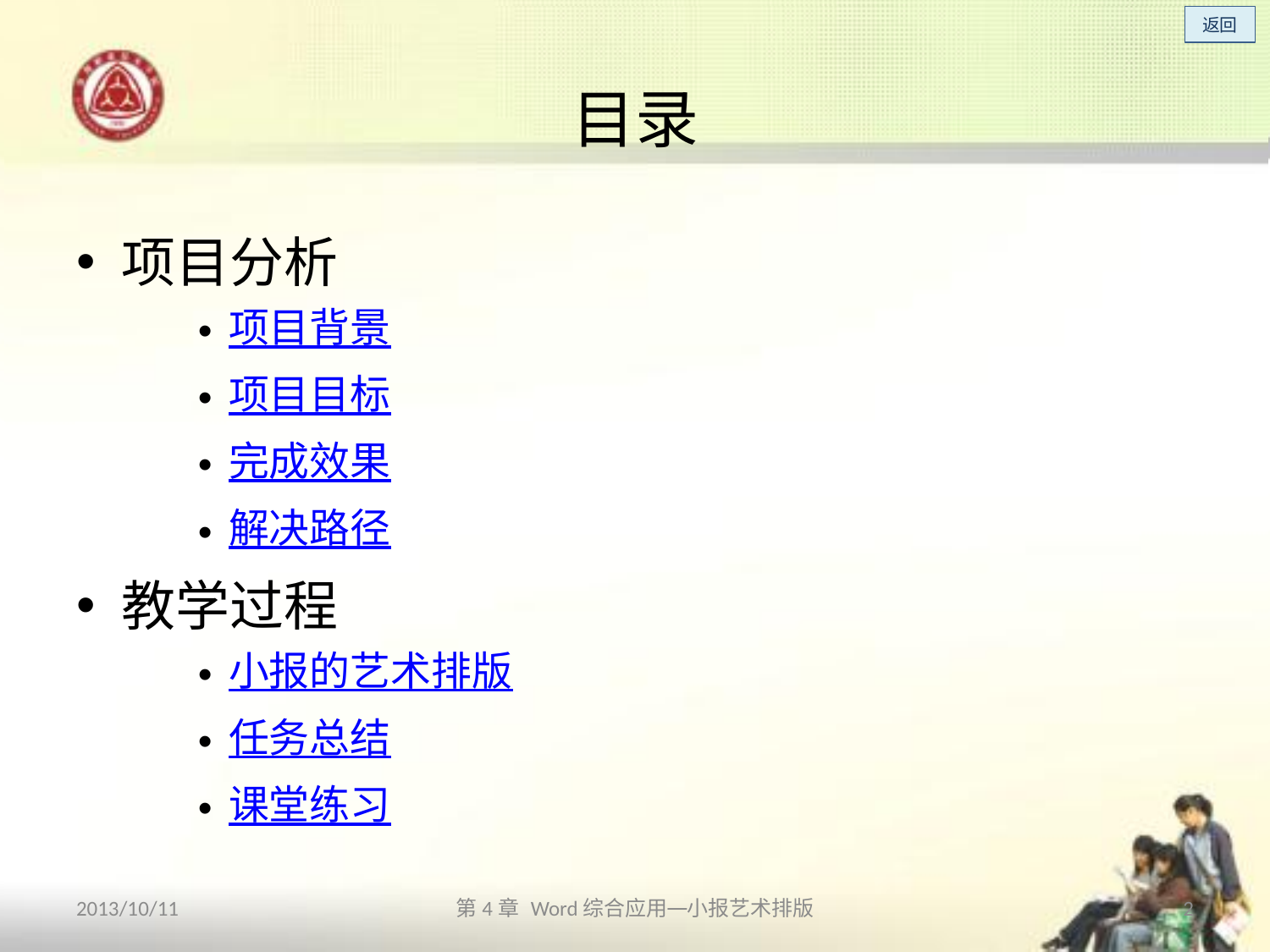

# 目录
项目分析
项目背景
项目目标
完成效果
解决路径
教学过程
小报的艺术排版
任务总结
课堂练习

2013/10/11
第4章 Word综合应用—小报艺术排版
2